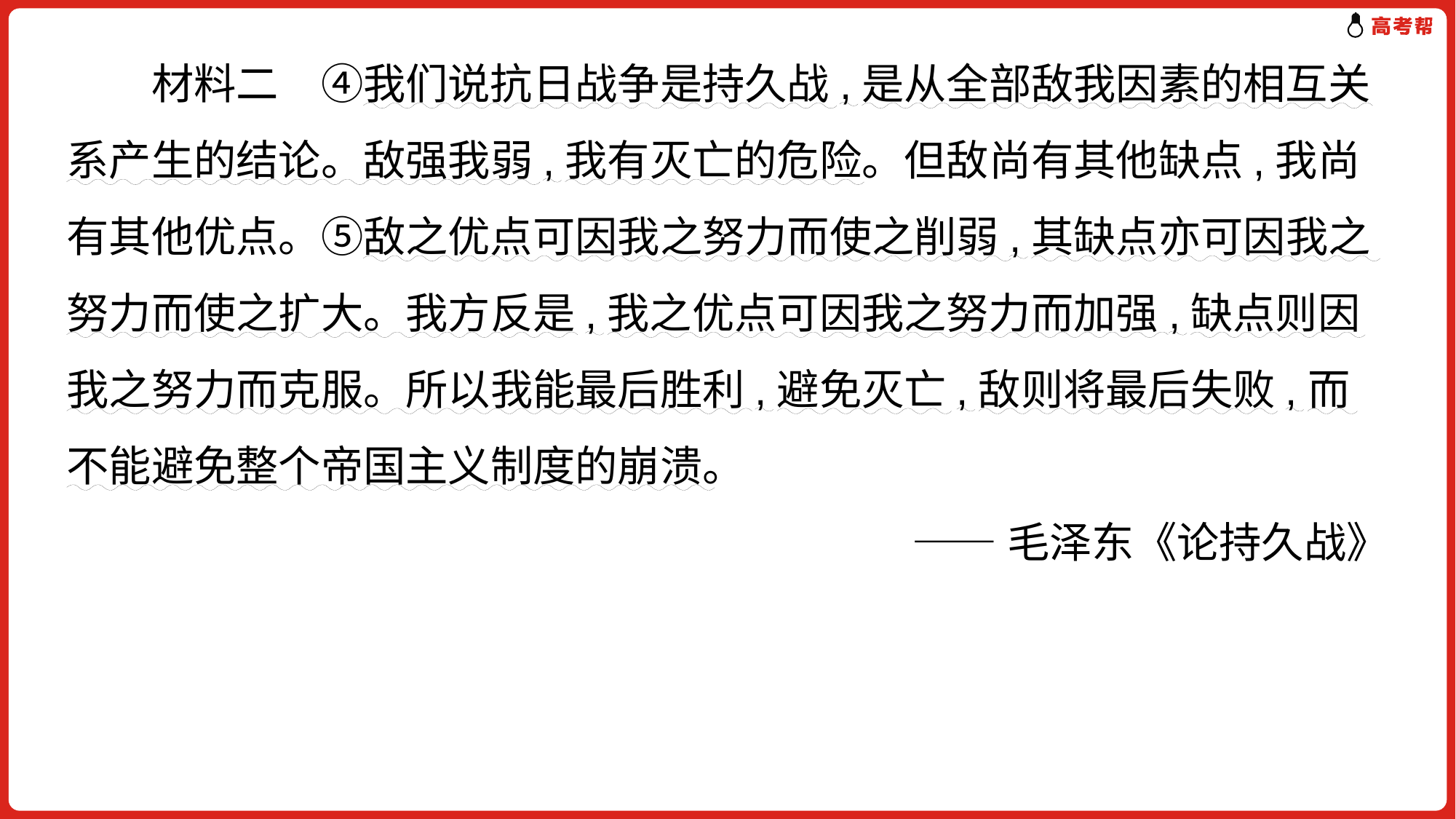

材料二　④我们说抗日战争是持久战,是从全部敌我因素的相互关系产生的结论。敌强我弱,我有灭亡的危险。但敌尚有其他缺点,我尚有其他优点。⑤敌之优点可因我之努力而使之削弱,其缺点亦可因我之努力而使之扩大。我方反是,我之优点可因我之努力而加强,缺点则因我之努力而克服。所以我能最后胜利,避免灭亡,敌则将最后失败,而不能避免整个帝国主义制度的崩溃。
——毛泽东《论持久战》